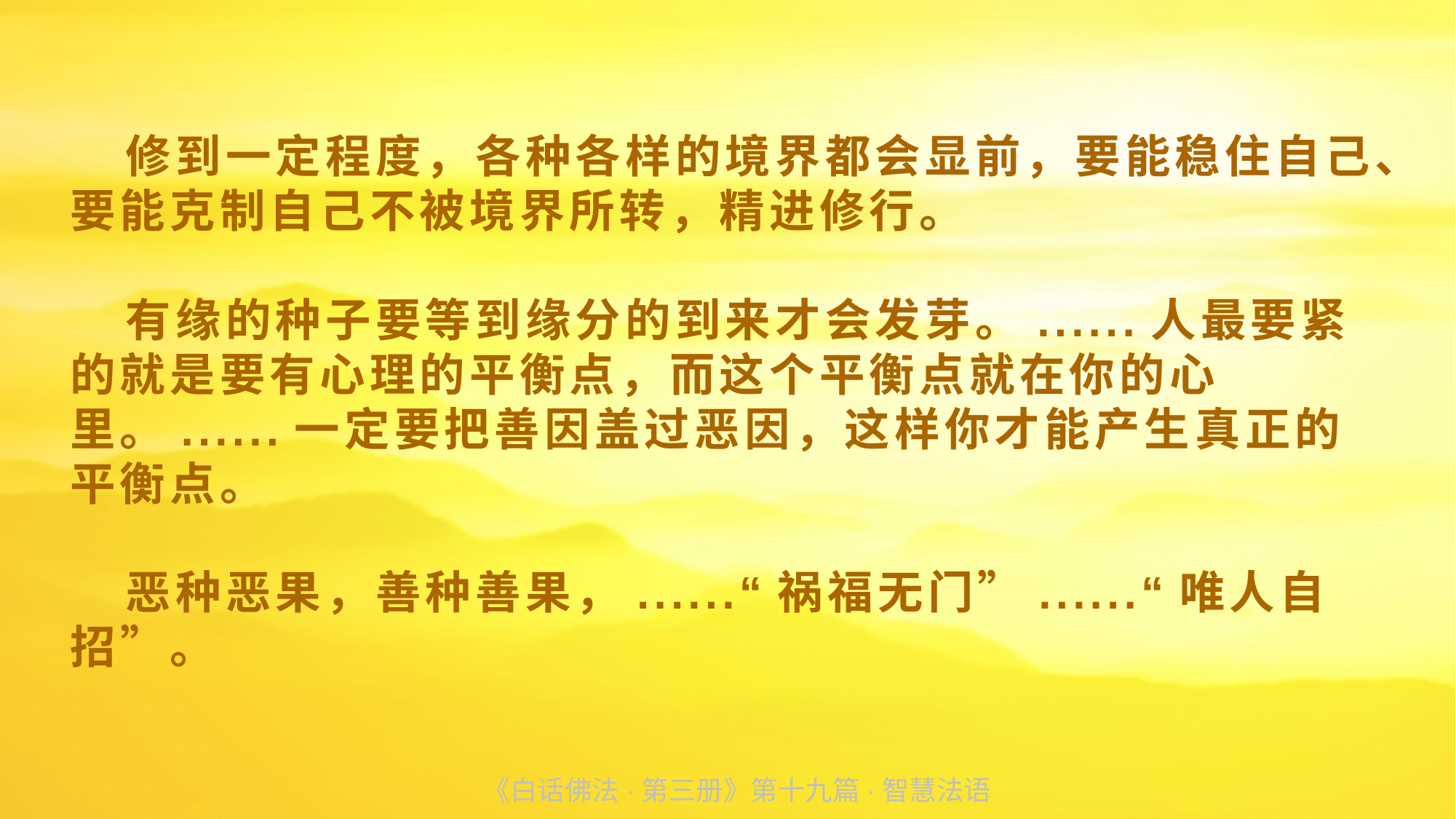

修到一定程度，各种各样的境界都会显前，要能稳住自己、要能克制自己不被境界所转，精进修行。

   有缘的种子要等到缘分的到来才会发芽。......人最要紧的就是要有心理的平衡点，而这个平衡点就在你的心里。......一定要把善因盖过恶因，这样你才能产生真正的平衡点。

   恶种恶果，善种善果，......“祸福无门”......“唯人自招”。
  《白话佛法·第三册》第十九篇·智慧法语